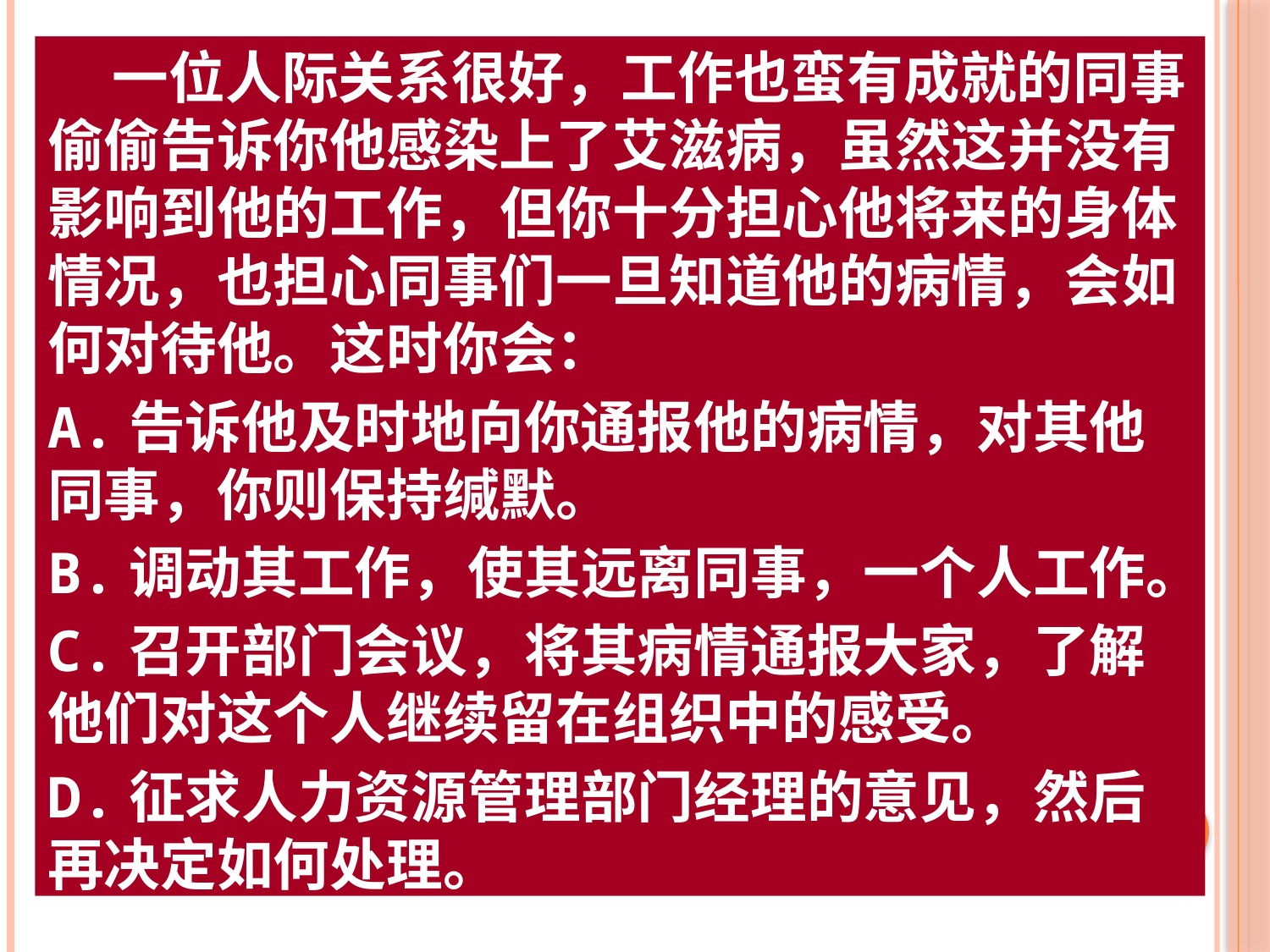

一位人际关系很好，工作也蛮有成就的同事偷偷告诉你他感染上了艾滋病，虽然这并没有影响到他的工作，但你十分担心他将来的身体情况，也担心同事们一旦知道他的病情，会如何对待他。这时你会：
A.告诉他及时地向你通报他的病情，对其他同事，你则保持缄默。
B.调动其工作，使其远离同事，一个人工作。
C.召开部门会议，将其病情通报大家，了解他们对这个人继续留在组织中的感受。
D.征求人力资源管理部门经理的意见，然后再决定如何处理。